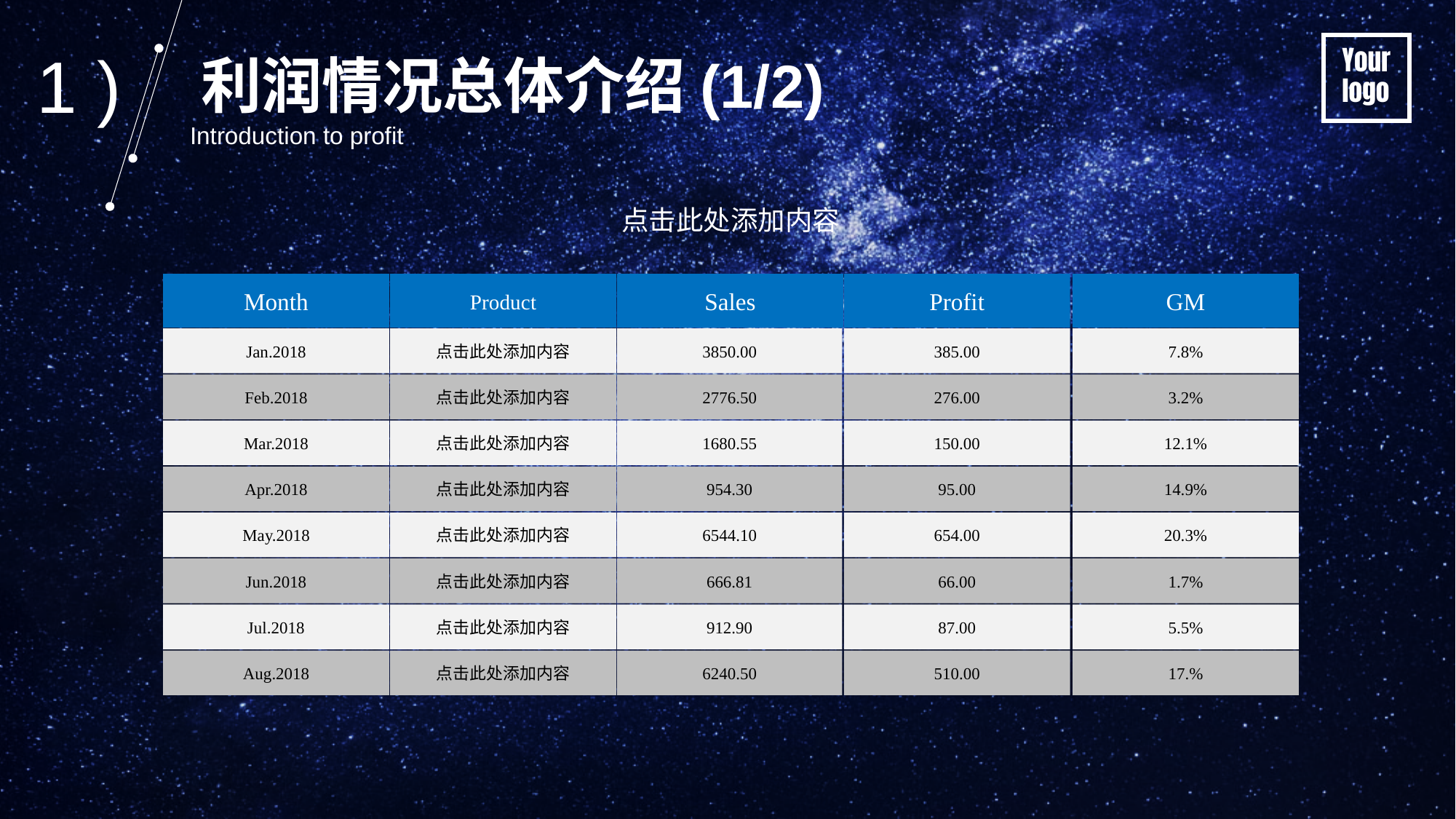

1 )
利润情况总体介绍(1/2)
Introduction to profit
点击此处添加内容
Month
Product
Sales
Profit
GM
Jan.2018
点击此处添加内容
3850.00
385.00
7.8%
Feb.2018
点击此处添加内容
2776.50
276.00
3.2%
Mar.2018
点击此处添加内容
1680.55
150.00
12.1%
Apr.2018
点击此处添加内容
954.30
95.00
14.9%
May.2018
点击此处添加内容
6544.10
654.00
20.3%
Jun.2018
点击此处添加内容
666.81
66.00
1.7%
Jul.2018
点击此处添加内容
912.90
87.00
5.5%
Aug.2018
点击此处添加内容
6240.50
510.00
17.%
.